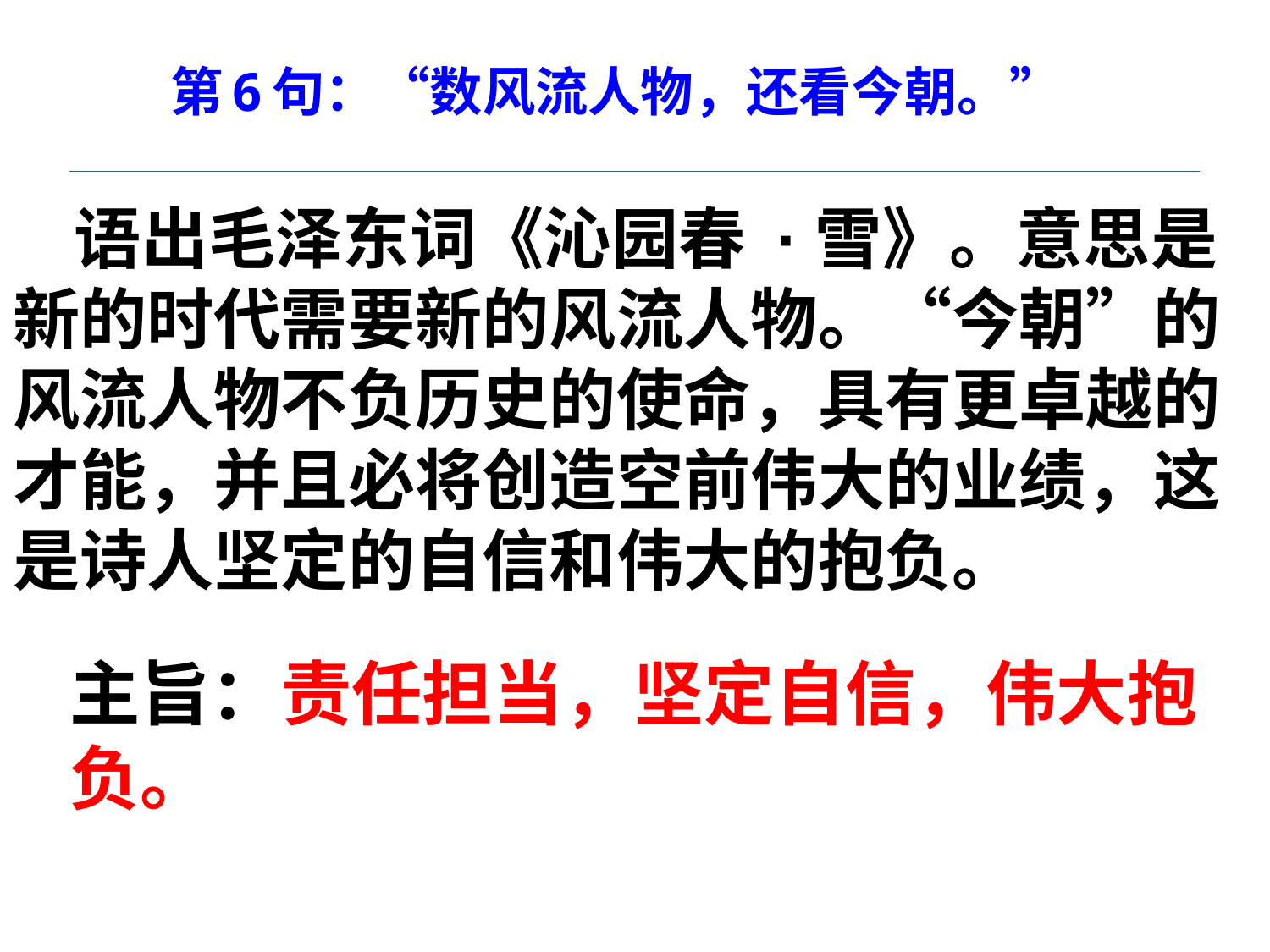

# 第6句：“数风流人物，还看今朝。”
   语出毛泽东词《沁园春 ·雪》。意思是新的时代需要新的风流人物。“今朝”的风流人物不负历史的使命，具有更卓越的才能，并且必将创造空前伟大的业绩，这是诗人坚定的自信和伟大的抱负。
主旨：责任担当，坚定自信，伟大抱负。